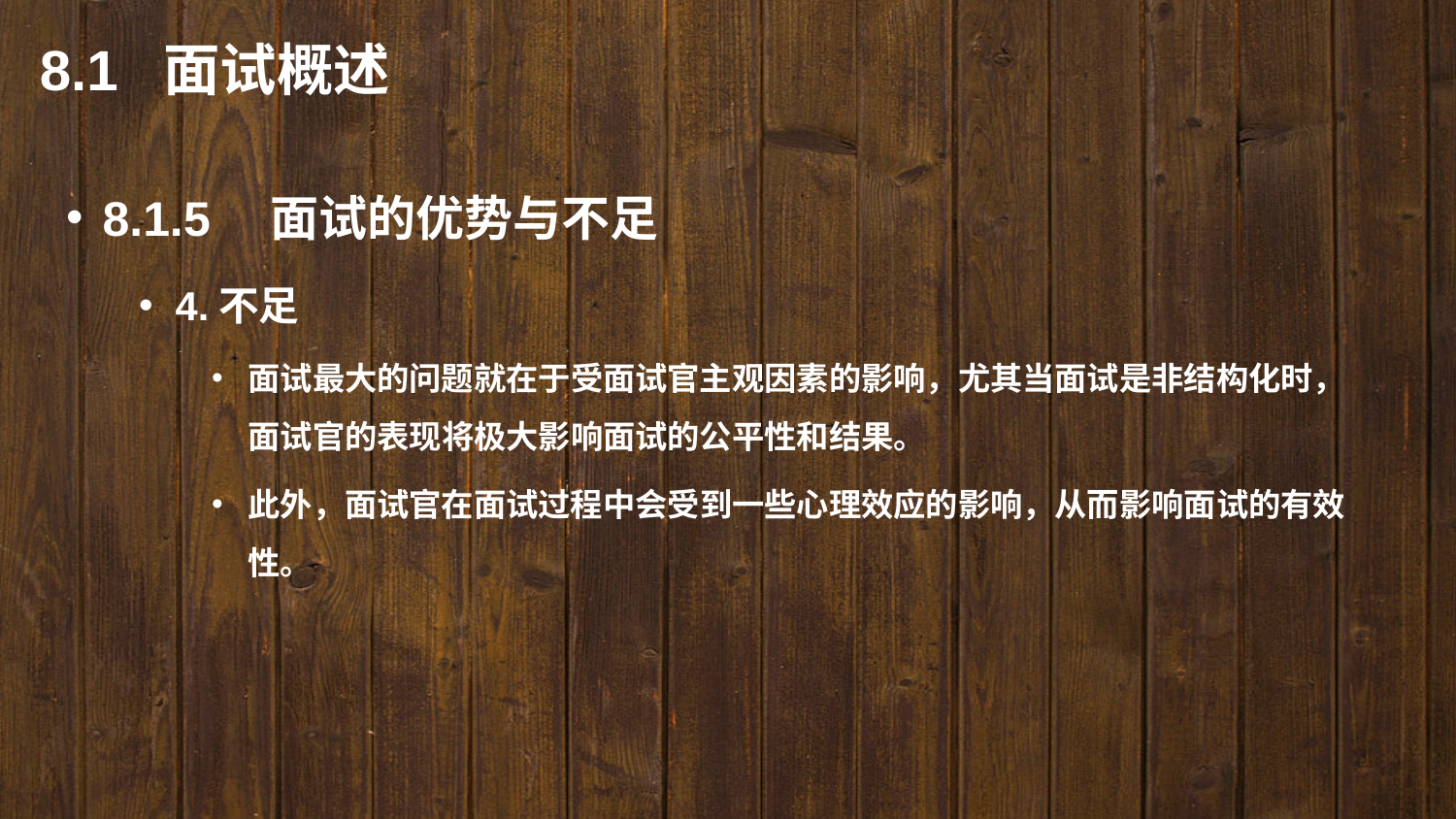

8.1  面试概述
8.1.5　面试的优势与不足
4.不足
面试最大的问题就在于受面试官主观因素的影响，尤其当面试是非结构化时，面试官的表现将极大影响面试的公平性和结果。
此外，面试官在面试过程中会受到一些心理效应的影响，从而影响面试的有效性。